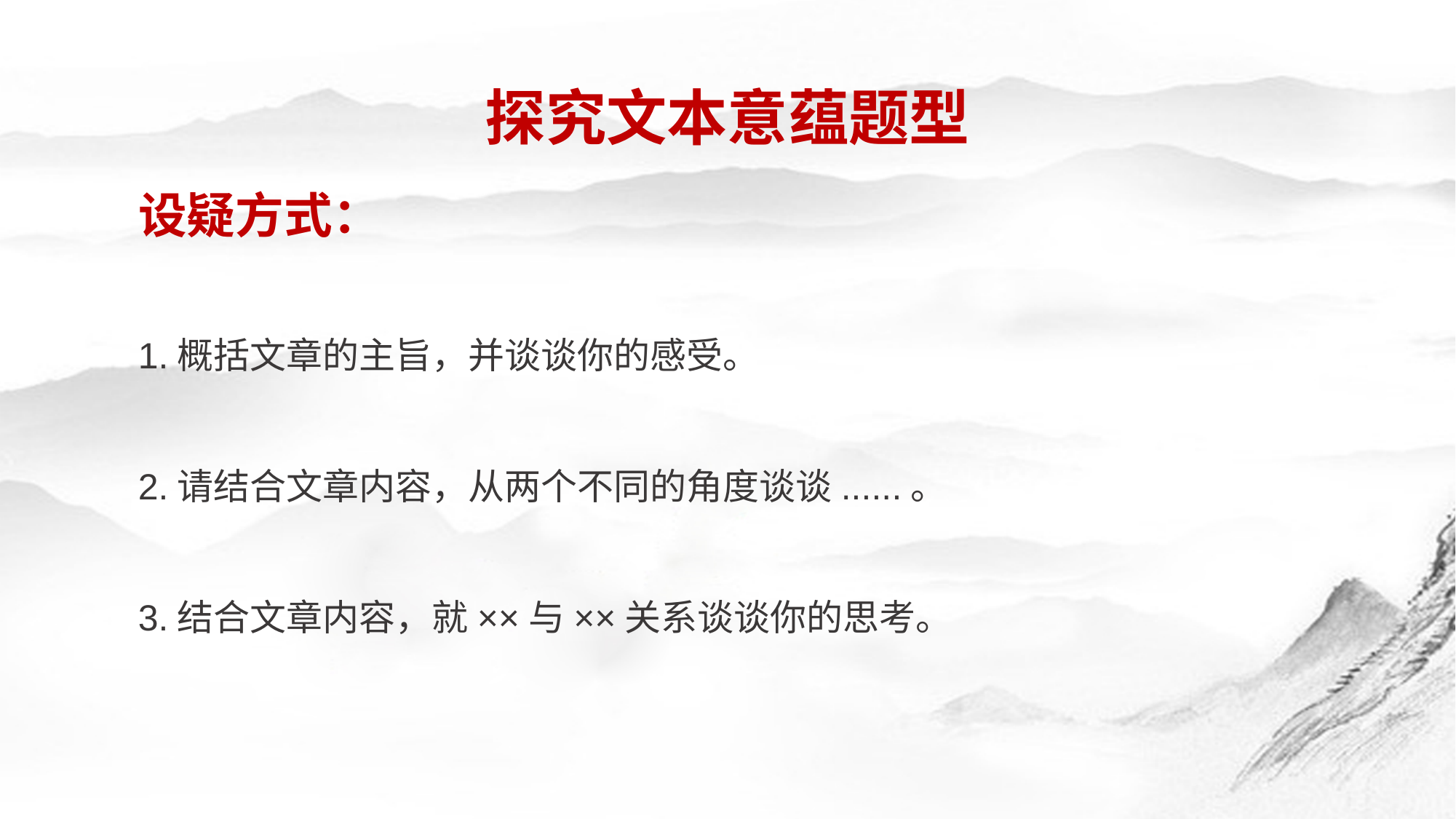

探究文本意蕴题型

设疑方式：
1.概括文章的主旨，并谈谈你的感受。

2.请结合文章内容，从两个不同的角度谈谈......。

3.结合文章内容，就××与××关系谈谈你的思考。